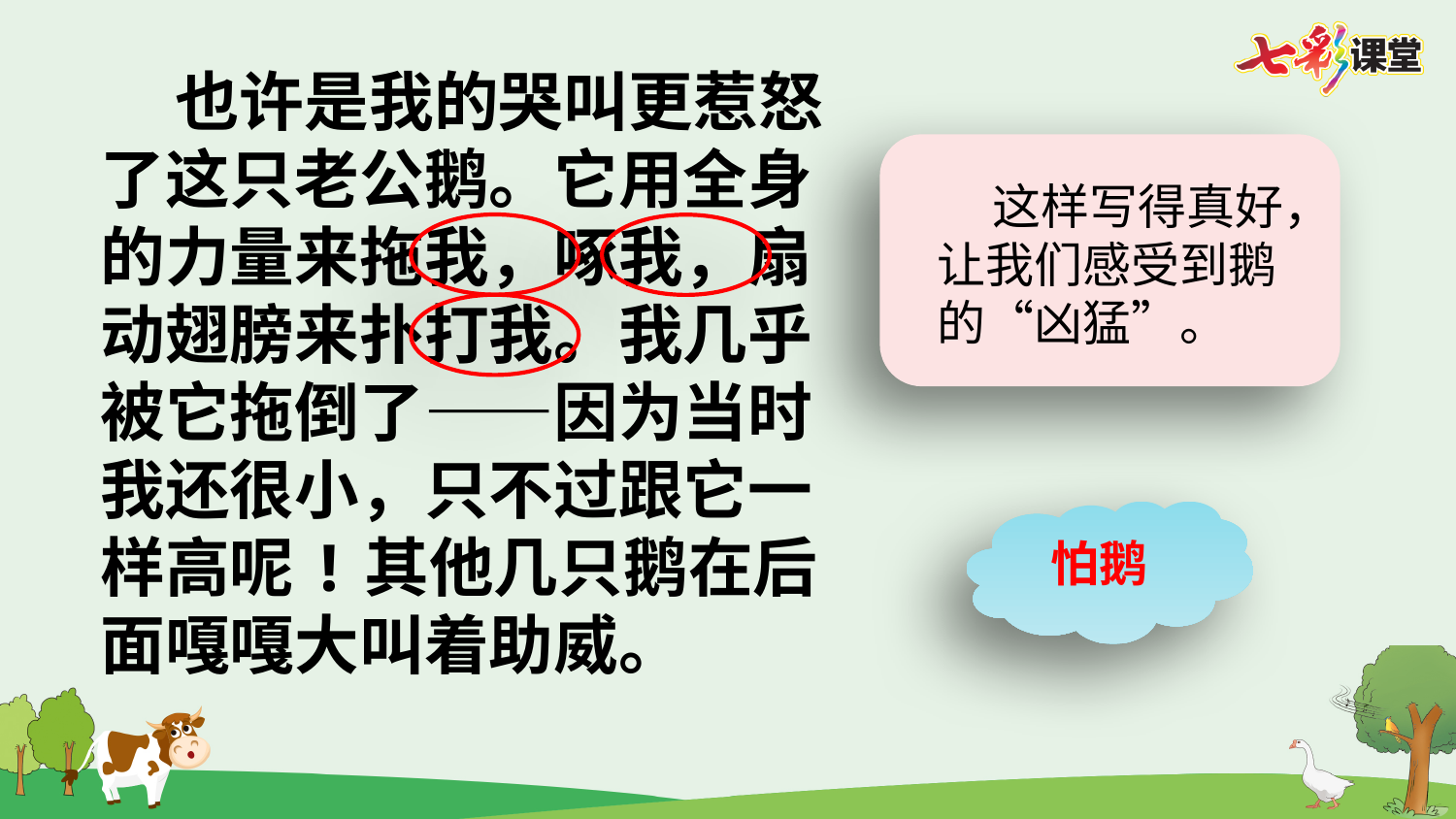

也许是我的哭叫更惹怒了这只老公鹅。它用全身的力量来拖我，啄我，扇动翅膀来扑打我。我几乎被它拖倒了——因为当时我还很小，只不过跟它一样高呢!其他几只鹅在后面嘎嘎大叫着助威。

    这样写得真好，让我们感受到鹅的“凶猛”。

怕鹅